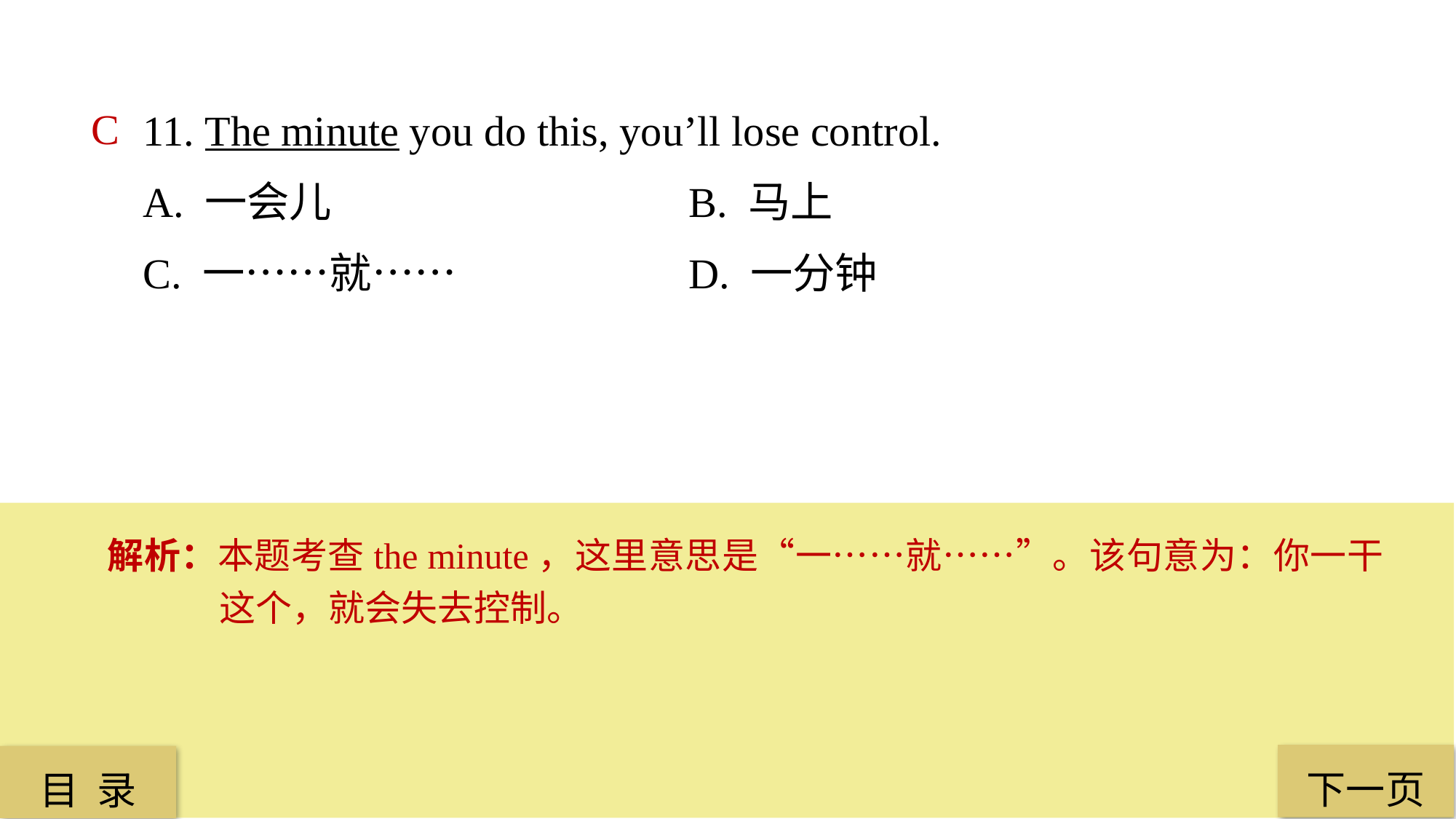

11. The minute you do this, you’ll lose control.
A. 一会儿 				B. 马上
C. 一……就…… 			D. 一分钟
C
解析：本题考查the minute，这里意思是“一……就……”。该句意为：你一干这个，就会失去控制。